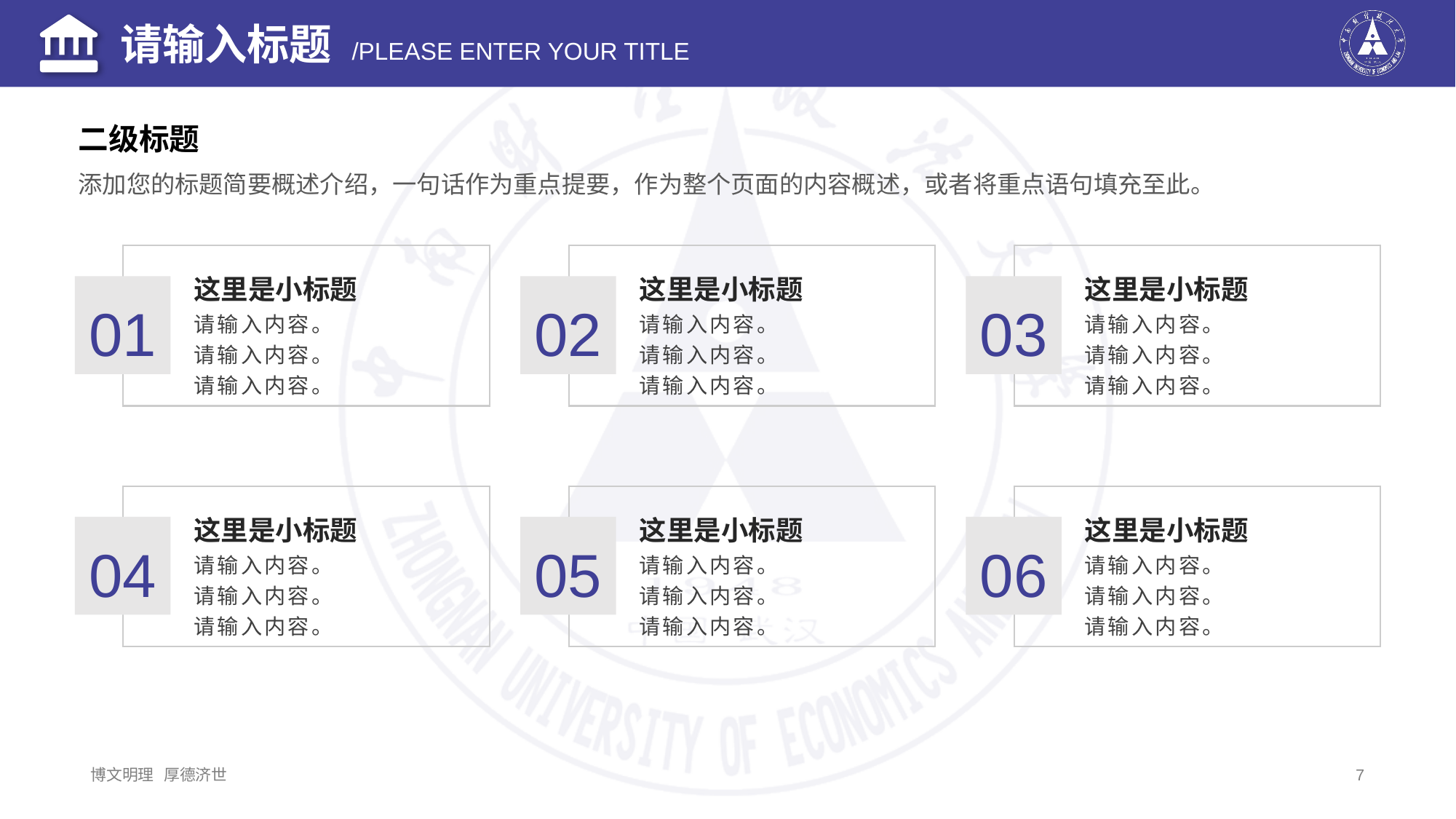

二级标题
添加您的标题简要概述介绍，一句话作为重点提要，作为整个页面的内容概述，或者将重点语句填充至此。

这里是小标题
01
请输入内容。
请输入内容。
请输入内容。

这里是小标题
02
请输入内容。
请输入内容。
请输入内容。

这里是小标题
03
请输入内容。
请输入内容。
请输入内容。

这里是小标题
04
请输入内容。
请输入内容。
请输入内容。

这里是小标题
05
请输入内容。
请输入内容。
请输入内容。

这里是小标题
06
请输入内容。
请输入内容。
请输入内容。